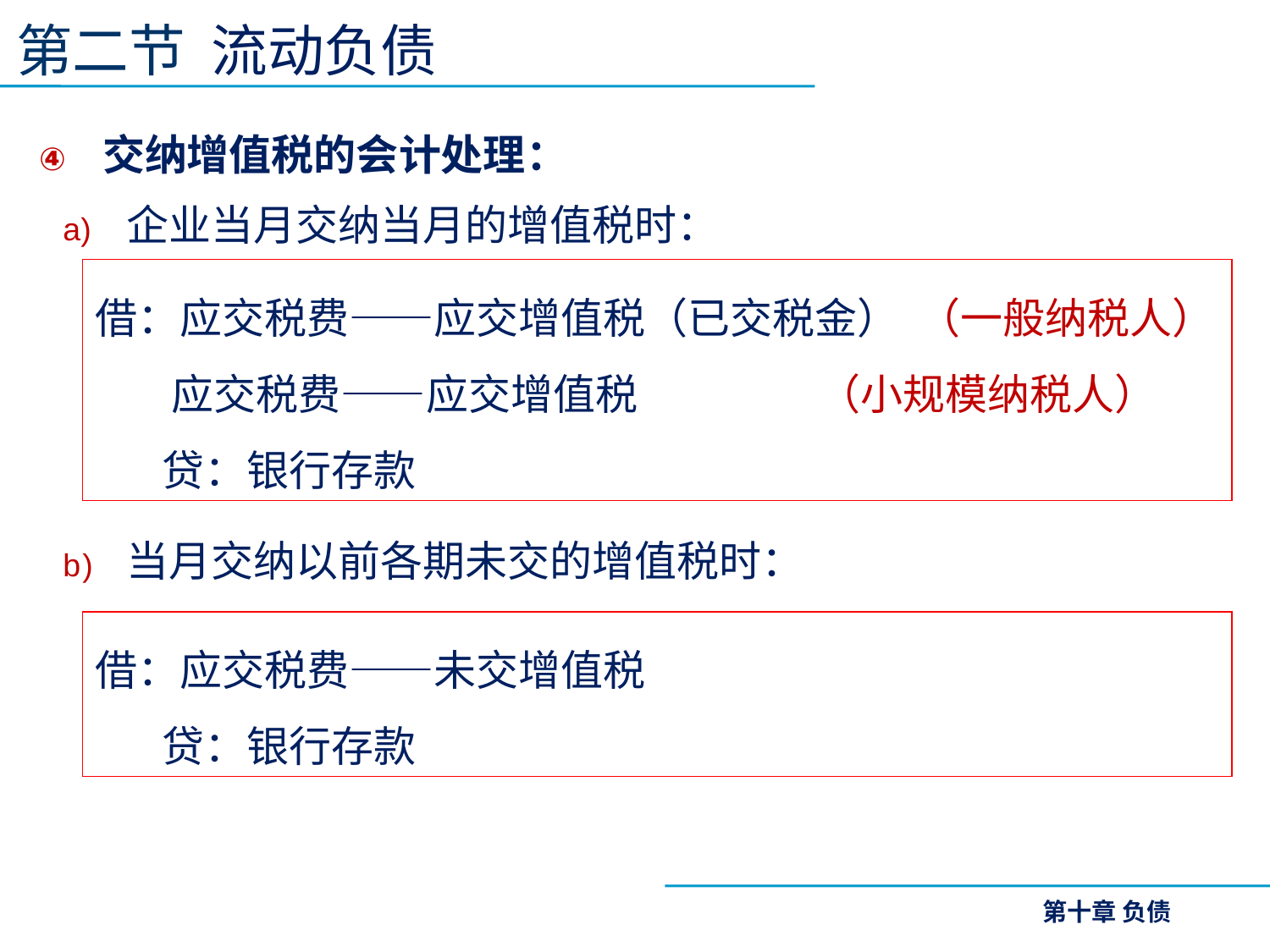

第二节  流动负债
交纳增值税的会计处理：

企业当月交纳当月的增值税时：

当月交纳以前各期未交的增值税时：
借：应交税费——应交增值税（已交税金）  （一般纳税人）
       应交税费——应交增值税                   （小规模纳税人）
      贷：银行存款
借：应交税费——未交增值税
      贷：银行存款